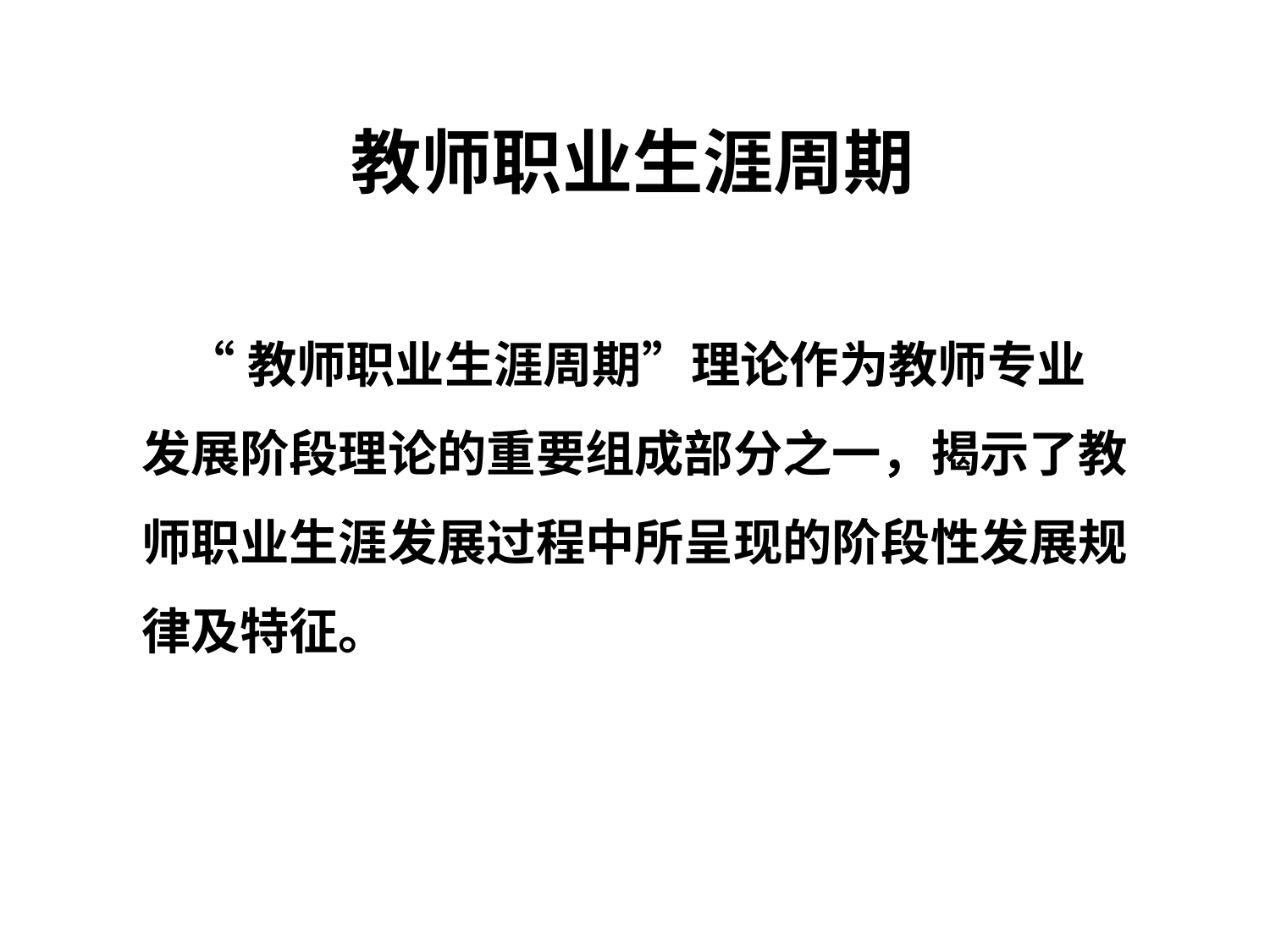

教师职业生涯周期
    “教师职业生涯周期”理论作为教师专业发展阶段理论的重要组成部分之一，揭示了教师职业生涯发展过程中所呈现的阶段性发展规律及特征。